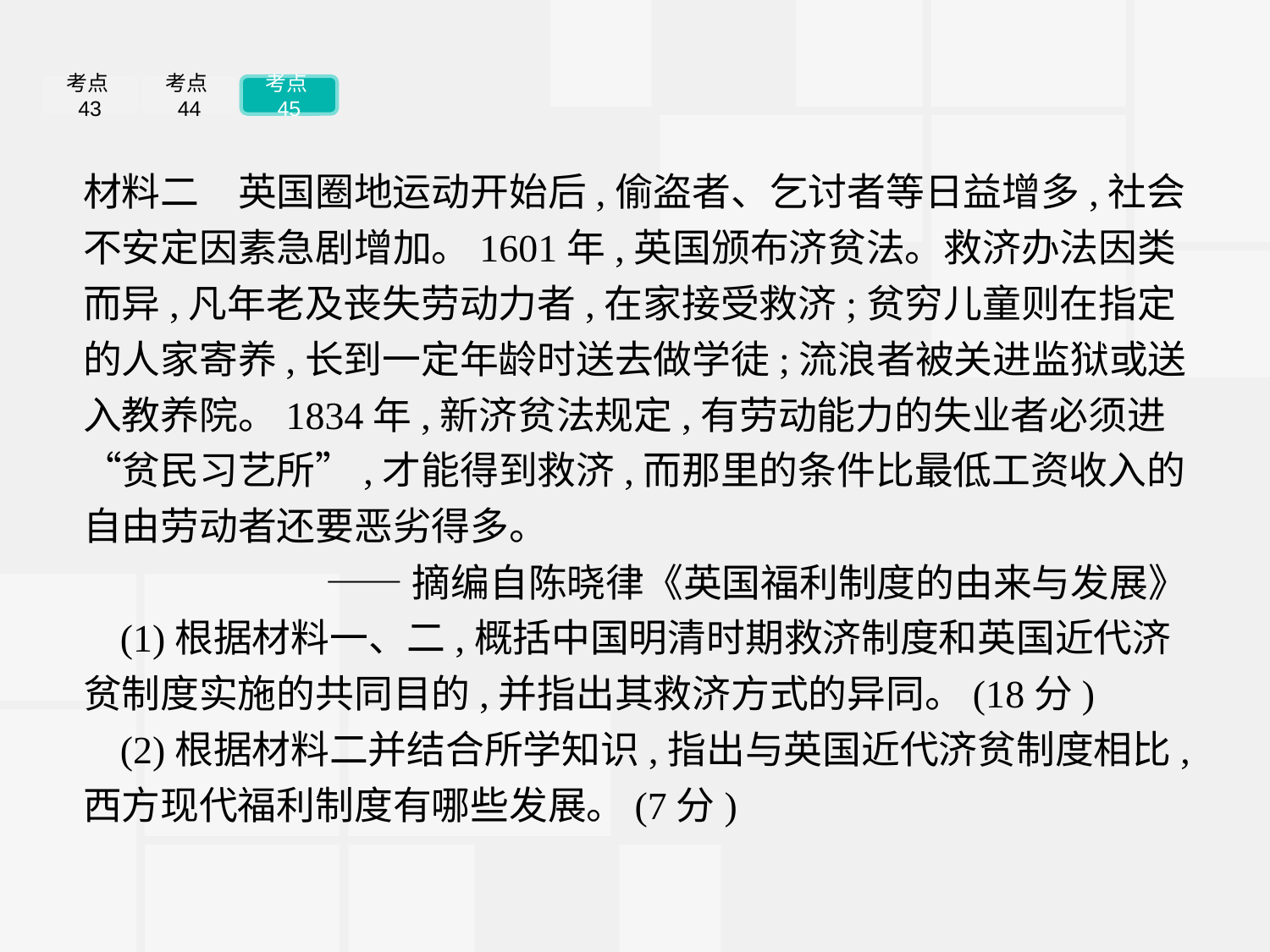

考点43
考点44
考点45
材料二　英国圈地运动开始后,偷盗者、乞讨者等日益增多,社会不安定因素急剧增加。1601年,英国颁布济贫法。救济办法因类而异,凡年老及丧失劳动力者,在家接受救济;贫穷儿童则在指定的人家寄养,长到一定年龄时送去做学徒;流浪者被关进监狱或送入教养院。1834年,新济贫法规定,有劳动能力的失业者必须进“贫民习艺所”,才能得到救济,而那里的条件比最低工资收入的自由劳动者还要恶劣得多。
——摘编自陈晓律《英国福利制度的由来与发展》
(1)根据材料一、二,概括中国明清时期救济制度和英国近代济贫制度实施的共同目的,并指出其救济方式的异同。(18分)
(2)根据材料二并结合所学知识,指出与英国近代济贫制度相比,西方现代福利制度有哪些发展。(7分)